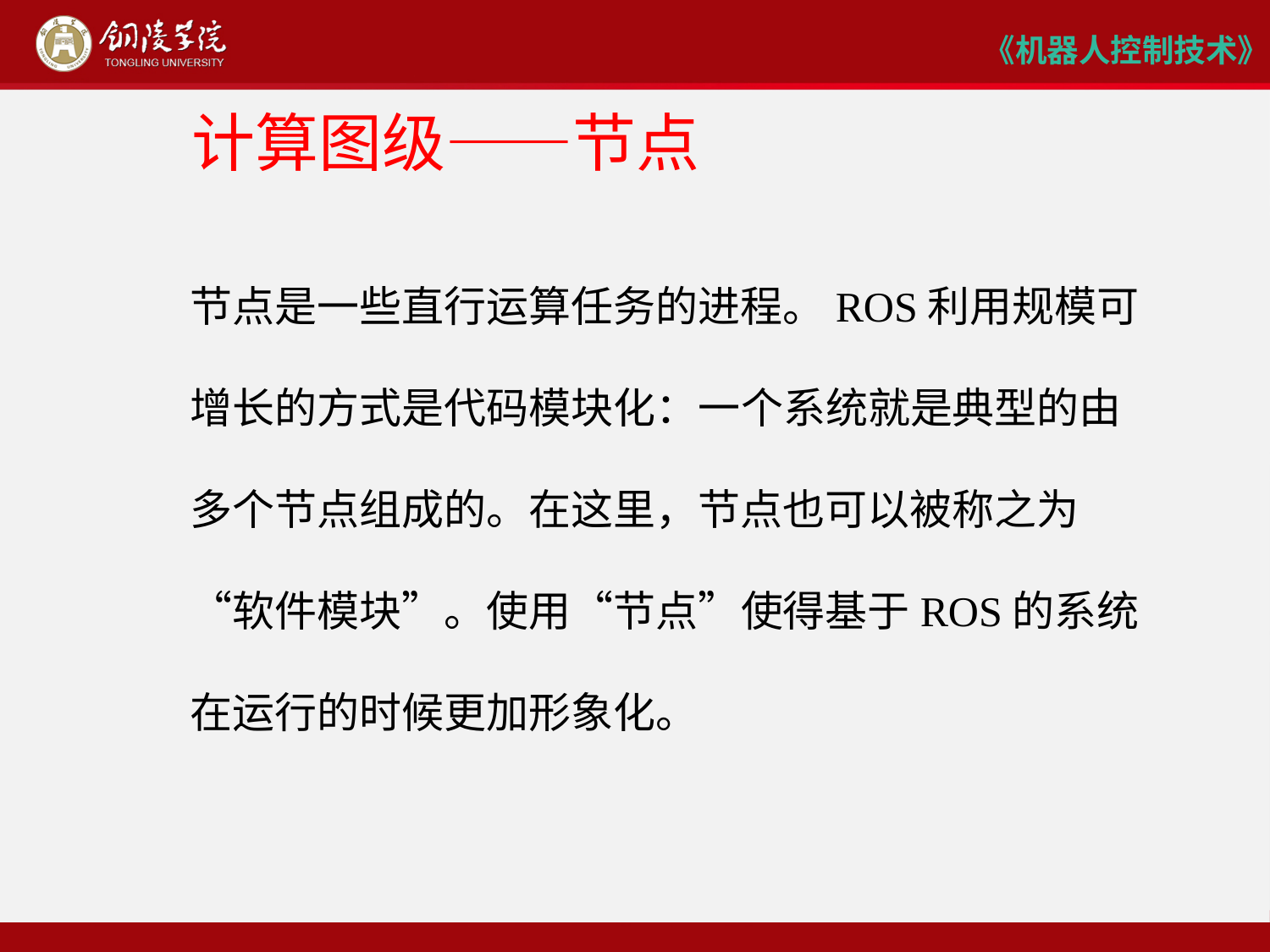

# 计算图级——节点
节点是一些直行运算任务的进程。ROS利用规模可增长的方式是代码模块化：一个系统就是典型的由多个节点组成的。在这里，节点也可以被称之为“软件模块”。使用“节点”使得基于ROS的系统在运行的时候更加形象化。